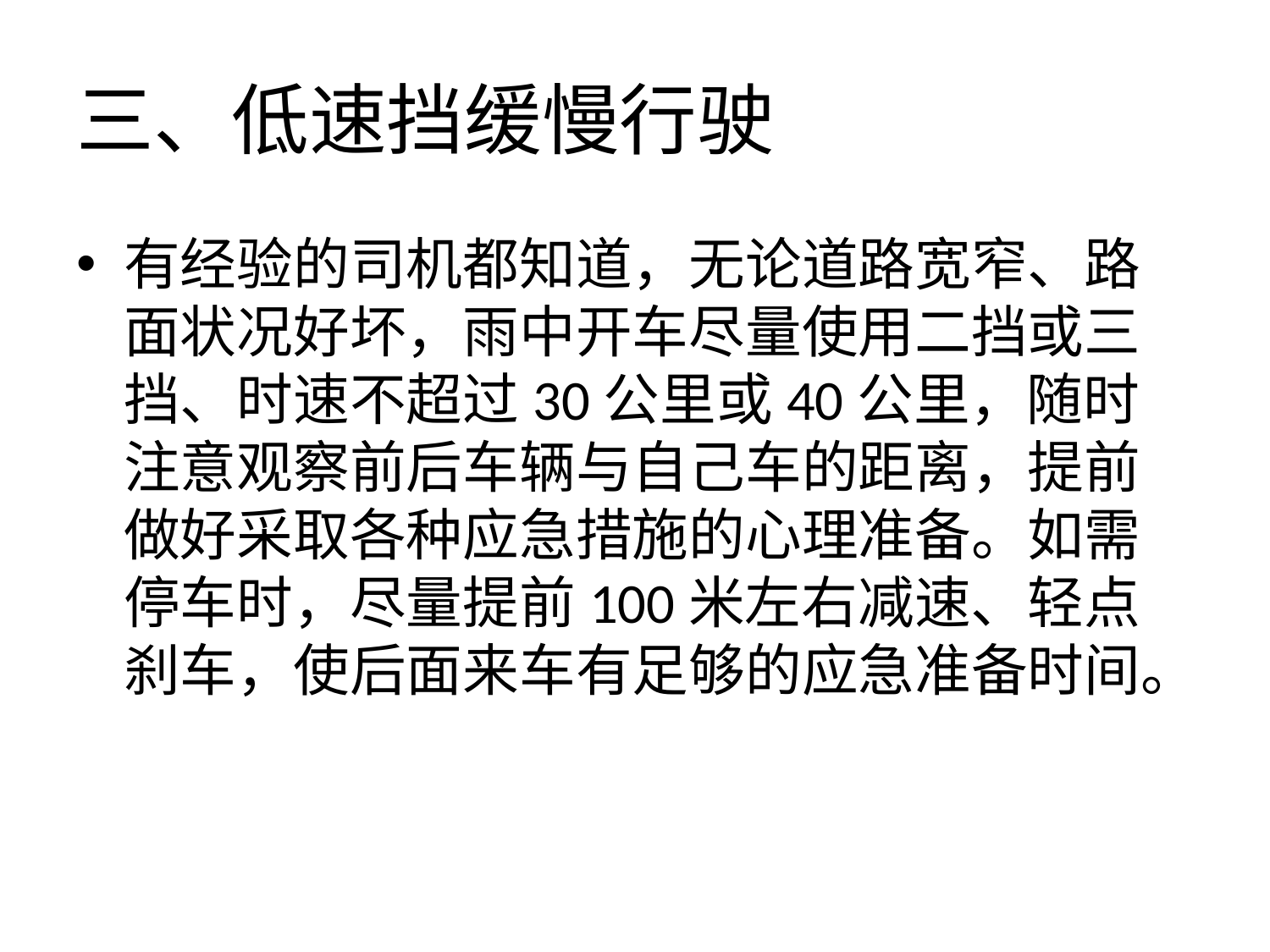

# 三、低速挡缓慢行驶
有经验的司机都知道，无论道路宽窄、路面状况好坏，雨中开车尽量使用二挡或三挡、时速不超过30公里或40公里，随时注意观察前后车辆与自己车的距离，提前做好采取各种应急措施的心理准备。如需停车时，尽量提前100米左右减速、轻点刹车，使后面来车有足够的应急准备时间。